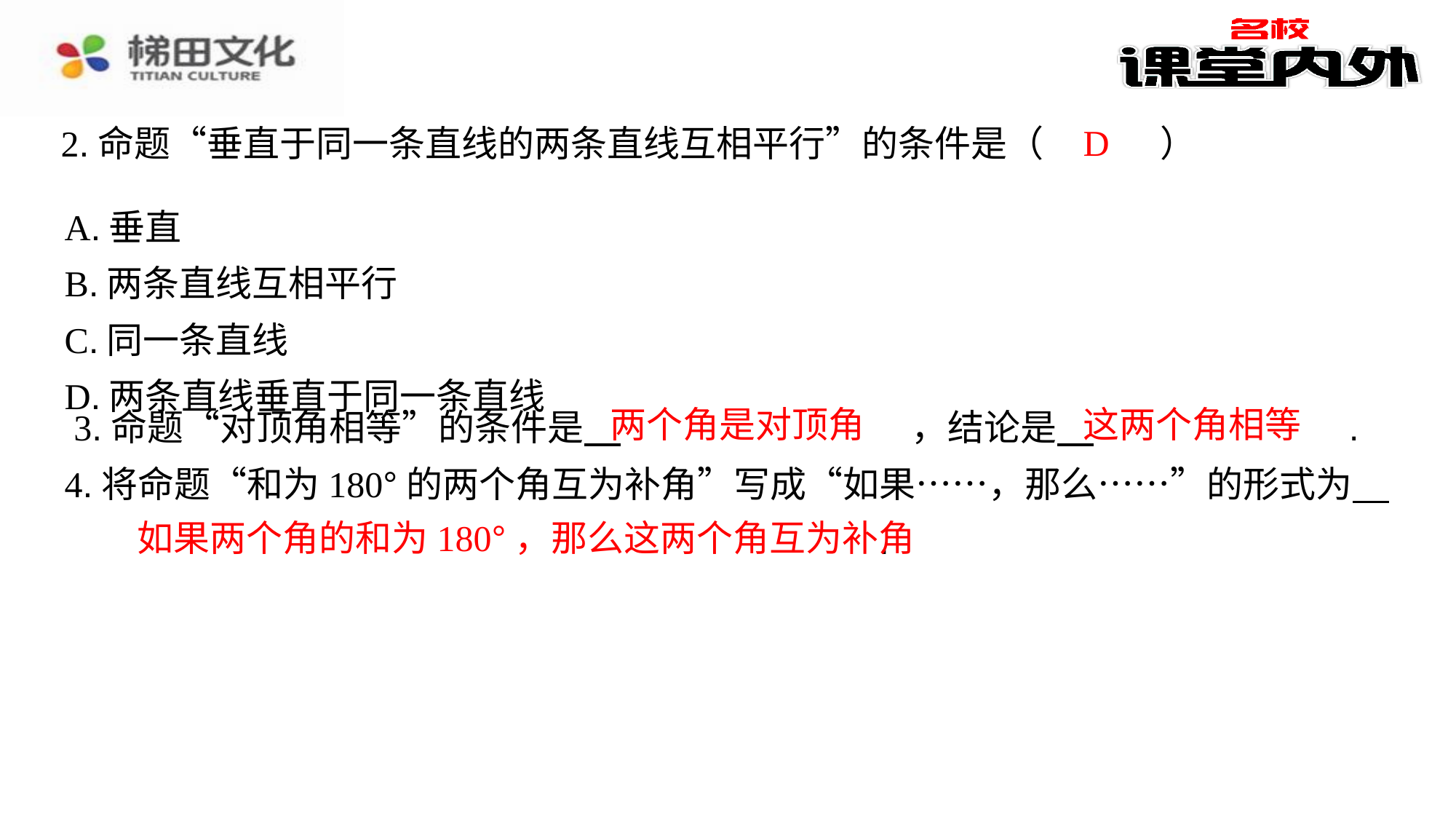

D
2.命题“垂直于同一条直线的两条直线互相平行”的条件是（　D　）
| A.垂直 |
| --- |
| B.两条直线互相平行 |
| C.同一条直线 |
| D.两条直线垂直于同一条直线 |
两个角是对顶角
这两个角相等
3.命题“对顶角相等”的条件是 　两个角是对顶角　⁠，结论是 　这两个角相等　⁠.
4.将命题“和为180°的两个角互为补角”写成“如果……，那么……”的形式为 　如果两个角的和为180°，那么这两个角互为补角　⁠.
如果两个角的和为180°，那么这两个角互为补角